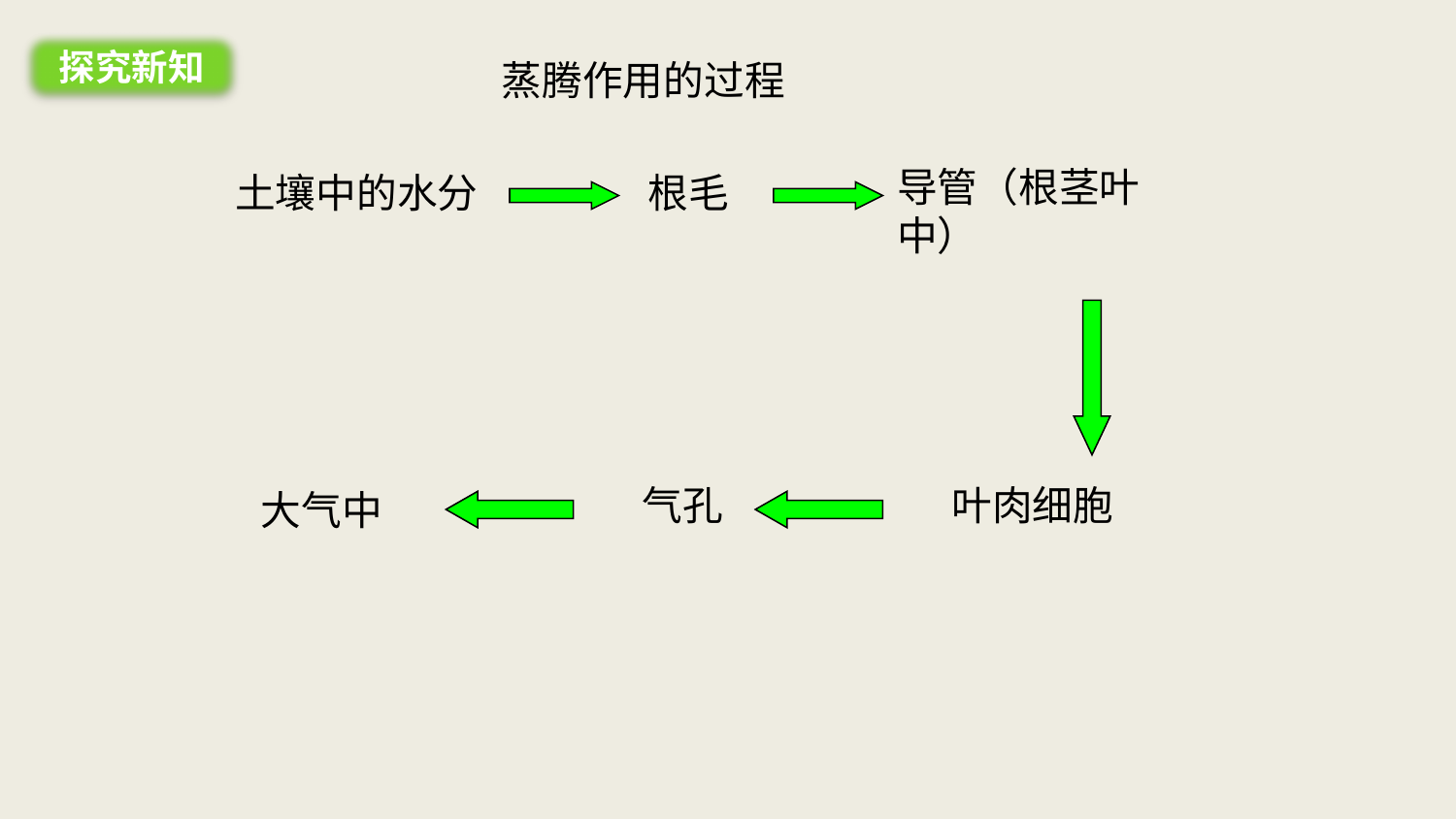

探究新知
蒸腾作用的过程
导管（根茎叶中）
土壤中的水分
根毛

气孔
叶肉细胞
大气中